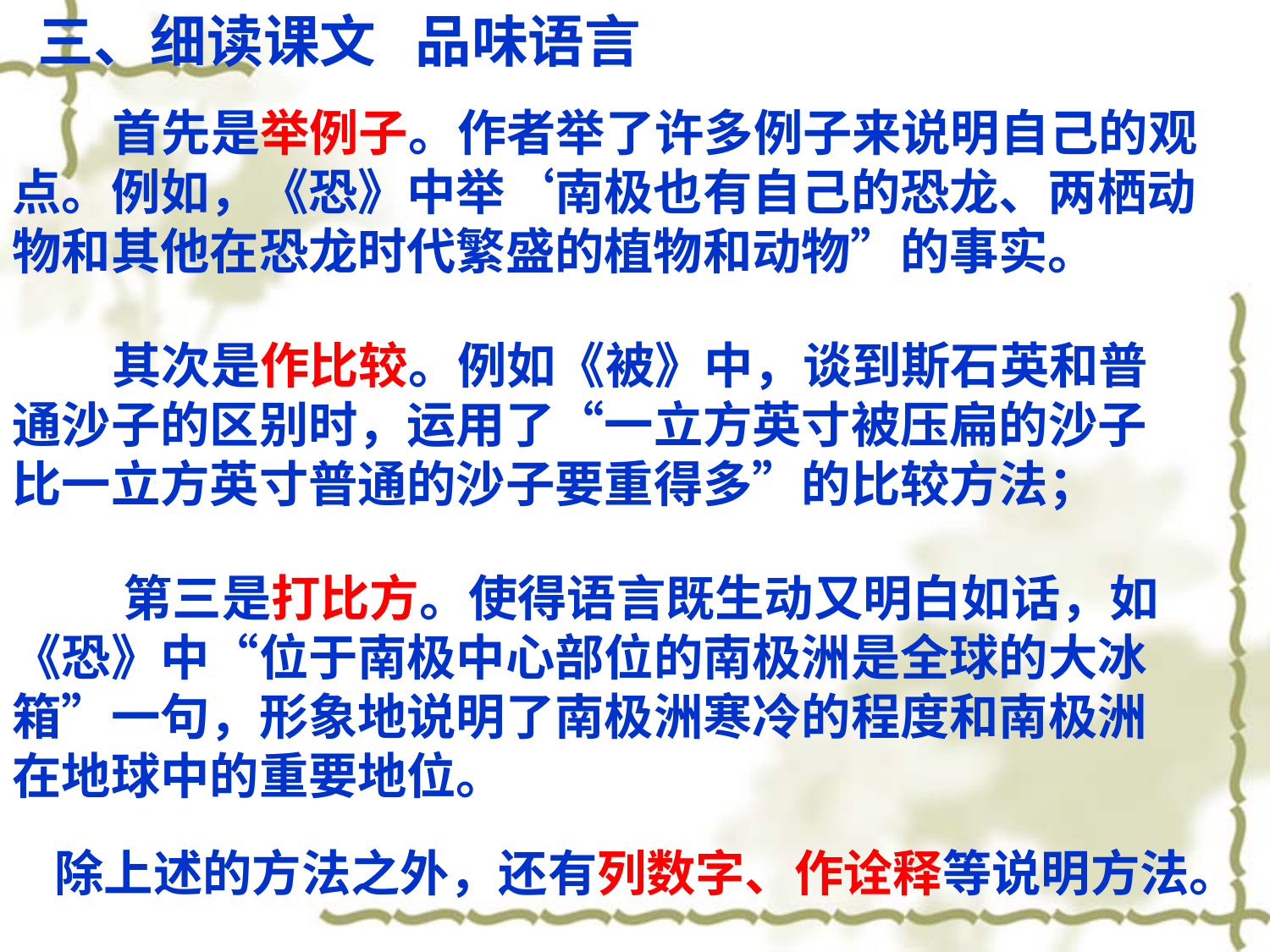

三、细读课文   品味语言
        首先是举例子。作者举了许多例子来说明自己的观点。例如，《恐》中举‘南极也有自己的恐龙、两栖动物和其他在恐龙时代繁盛的植物和动物”的事实。

        其次是作比较。例如《被》中，谈到斯石英和普通沙子的区别时，运用了“一立方英寸被压扁的沙子比一立方英寸普通的沙子要重得多”的比较方法；
         第三是打比方。使得语言既生动又明白如话，如《恐》中“位于南极中心部位的南极洲是全球的大冰箱”一句，形象地说明了南极洲寒冷的程度和南极洲在地球中的重要地位。
除上述的方法之外，还有列数字、作诠释等说明方法。